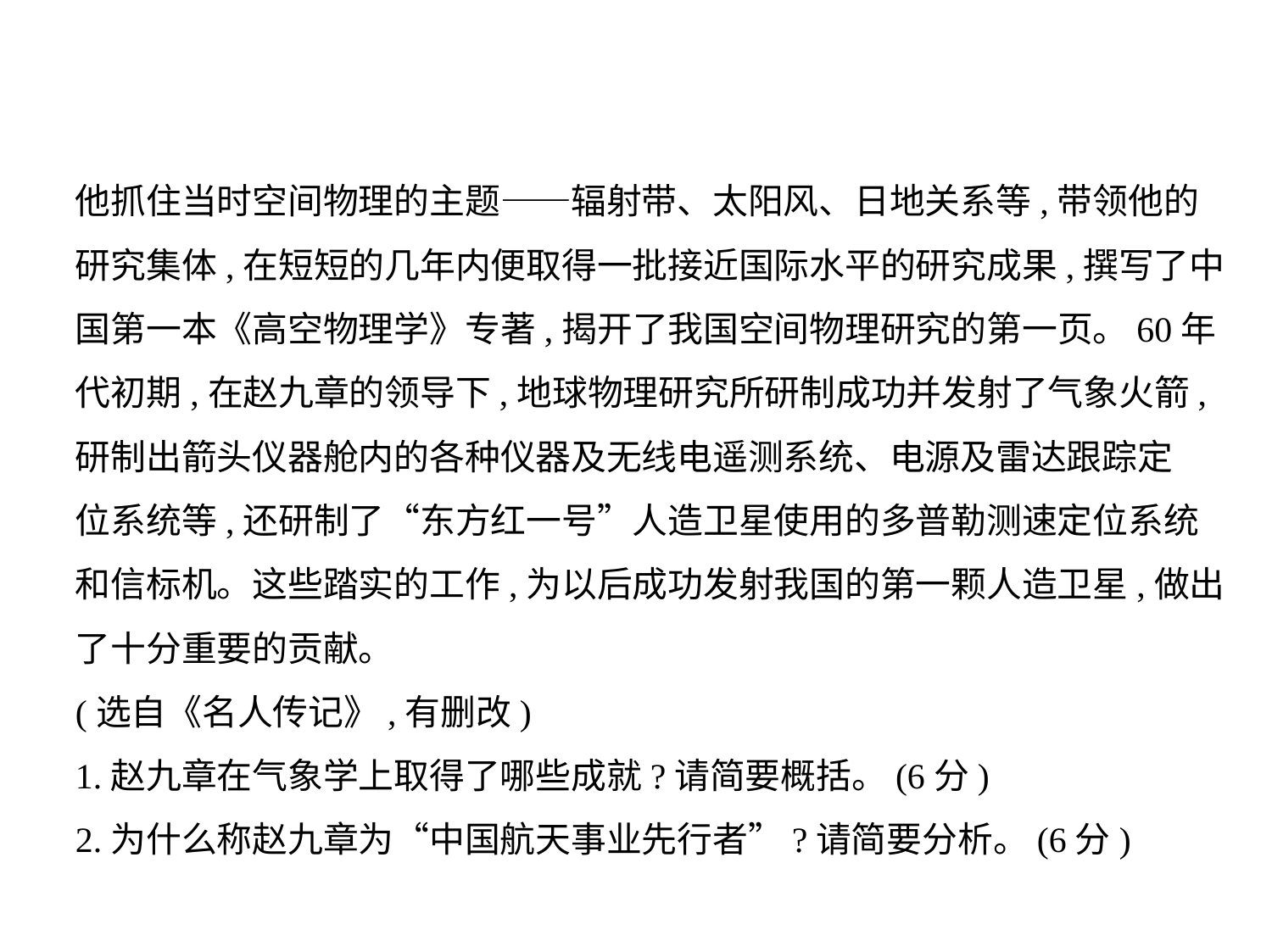

他抓住当时空间物理的主题——辐射带、太阳风、日地关系等,带领他的
研究集体,在短短的几年内便取得一批接近国际水平的研究成果,撰写了中
国第一本《高空物理学》专著,揭开了我国空间物理研究的第一页。60年
代初期,在赵九章的领导下,地球物理研究所研制成功并发射了气象火箭,
研制出箭头仪器舱内的各种仪器及无线电遥测系统、电源及雷达跟踪定
位系统等,还研制了“东方红一号”人造卫星使用的多普勒测速定位系统
和信标机。这些踏实的工作,为以后成功发射我国的第一颗人造卫星,做出
了十分重要的贡献。
(选自《名人传记》,有删改)
1.赵九章在气象学上取得了哪些成就?请简要概括。(6分)
2.为什么称赵九章为“中国航天事业先行者”?请简要分析。(6分)